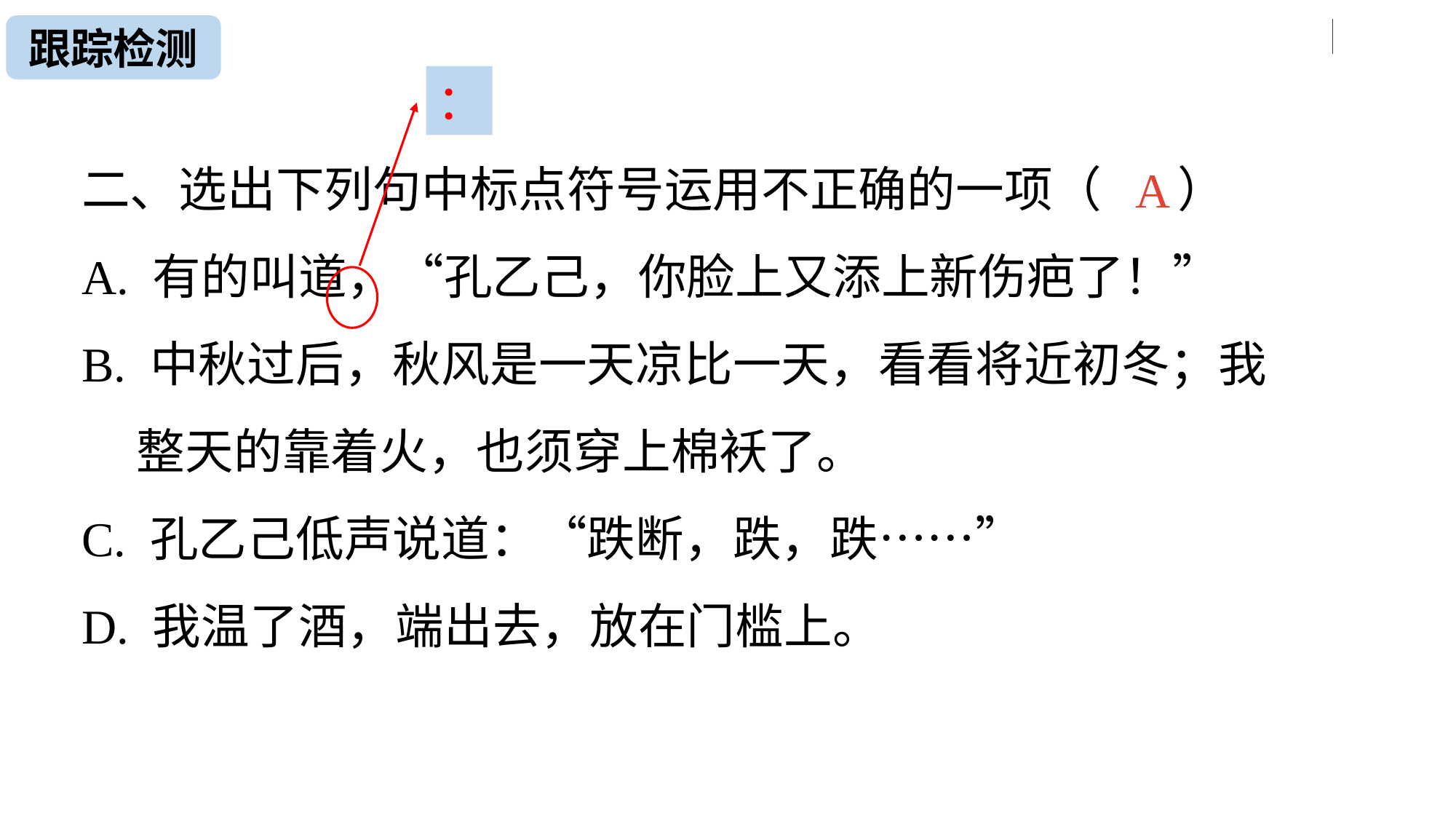

跟踪检测
：
二、选出下列句中标点符号运用不正确的一项（       ）
A. 有的叫道，“孔乙己，你脸上又添上新伤疤了！”
B. 中秋过后，秋风是一天凉比一天，看看将近初冬；我
    整天的靠着火，也须穿上棉袄了。
C. 孔乙己低声说道：“跌断，跌，跌……”
D. 我温了酒，端出去，放在门槛上。
A